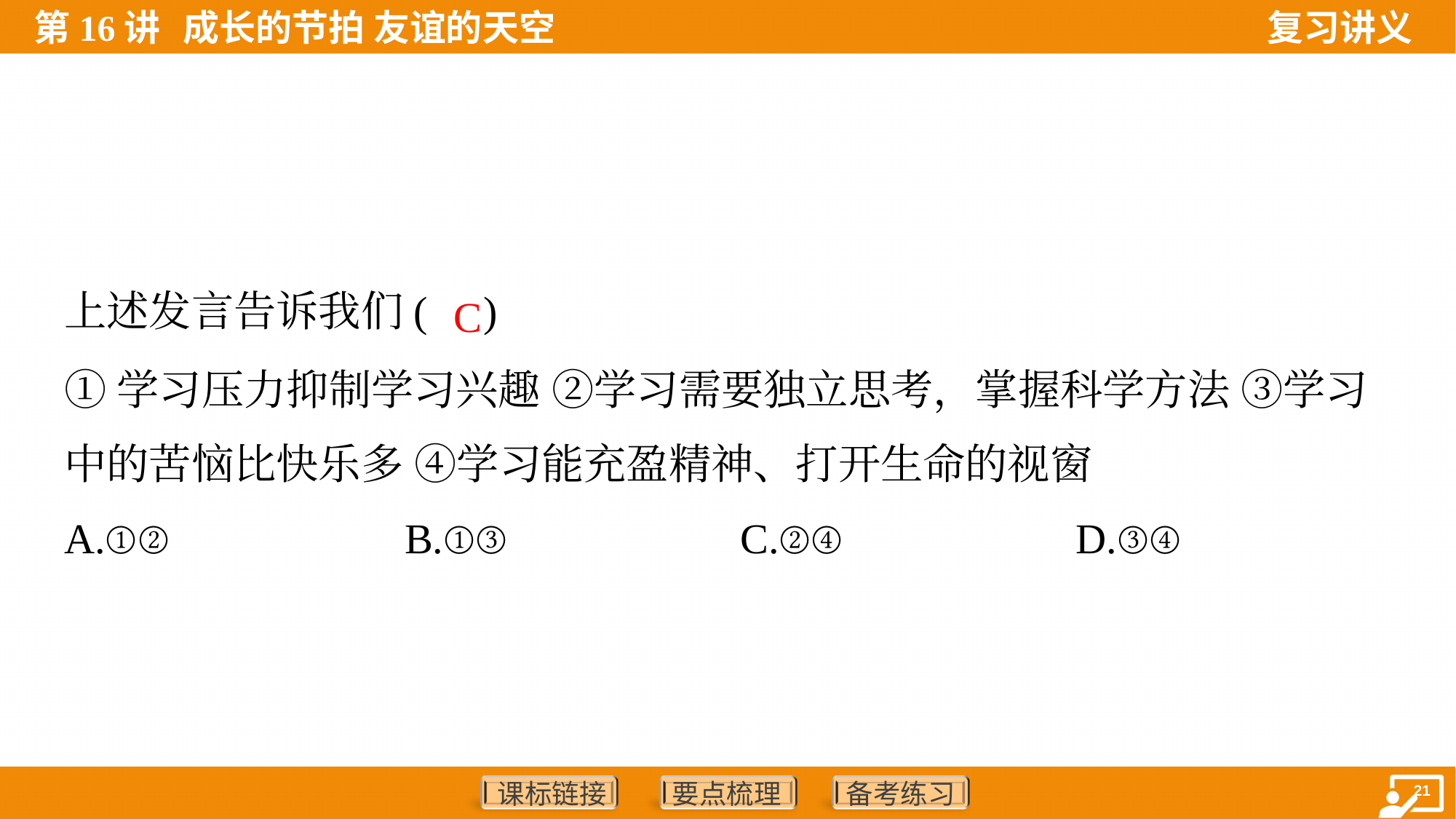

上述发言告诉我们(     )
C
①学习压力抑制学习兴趣 ②学习需要独立思考，掌握科学方法 ③学习
中的苦恼比快乐多 ④学习能充盈精神、打开生命的视窗
A.①②	B.①③	C.②④	D.③④